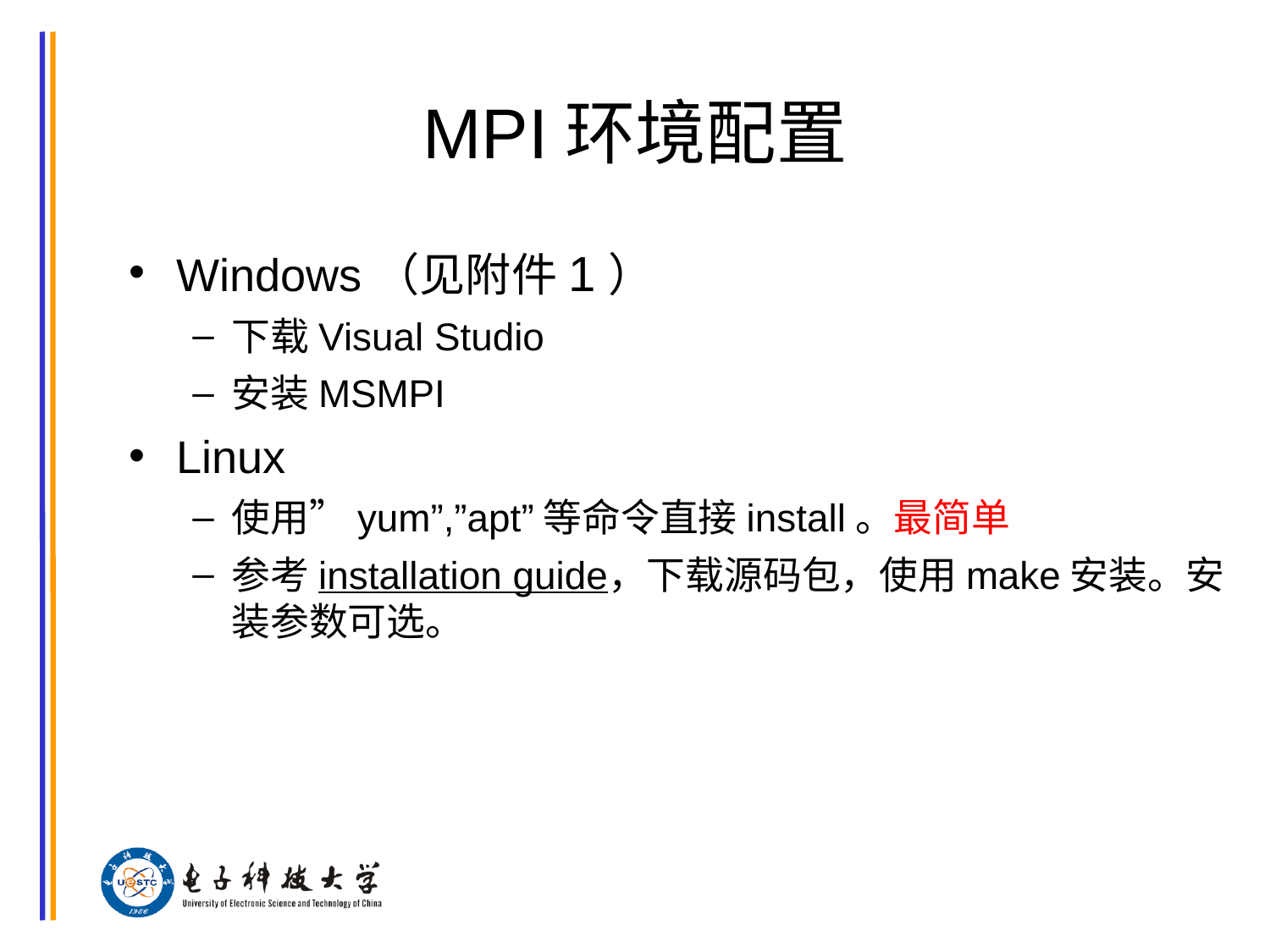

# MPI环境配置
Windows（见附件1）
下载Visual Studio
安装MSMPI
Linux
使用”yum”,”apt”等命令直接install。最简单
参考installation guide，下载源码包，使用make安装。安装参数可选。
芯片